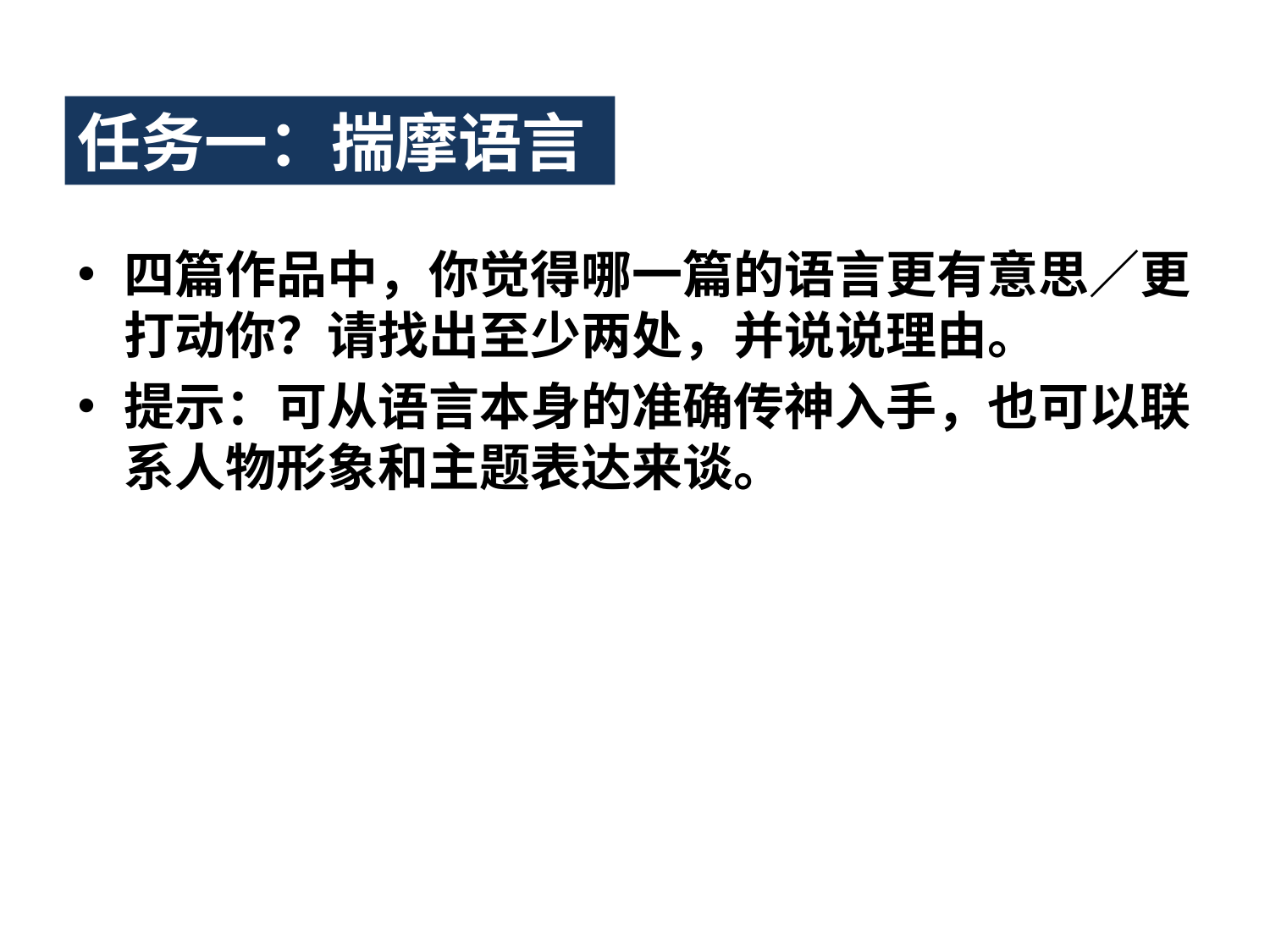

任务一：揣摩语言
四篇作品中，你觉得哪一篇的语言更有意思／更打动你？请找出至少两处，并说说理由。
提示：可从语言本身的准确传神入手，也可以联系人物形象和主题表达来谈。